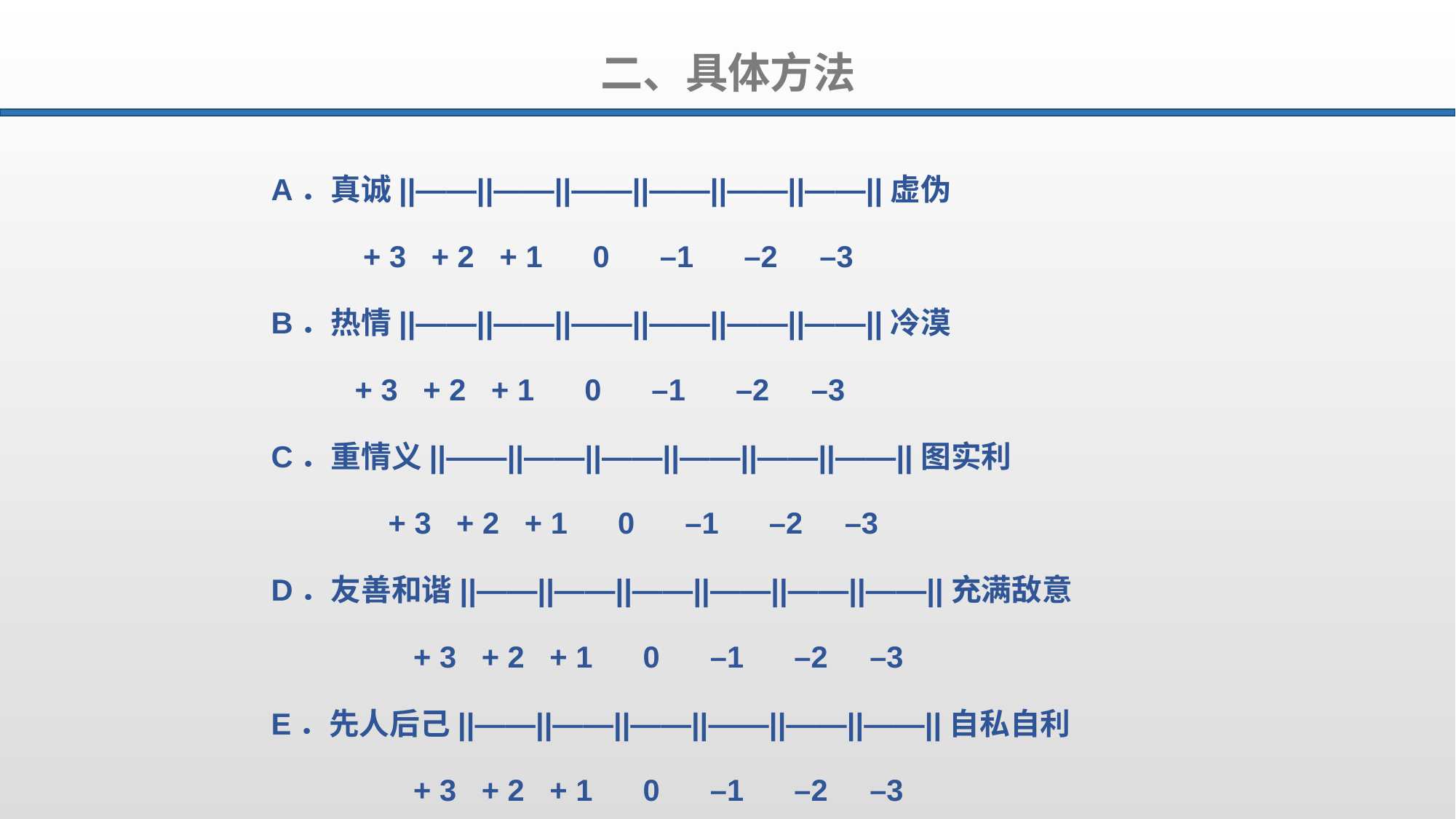

二、具体方法

A．真诚||——||——||——||——||——||——||虚伪
           + 3   + 2   + 1      0      –1      –2     –3
B．热情||——||——||——||——||——||——||冷漠
          + 3   + 2   + 1      0      –1      –2     –3
C．重情义||——||——||——||——||——||——||图实利
              + 3   + 2   + 1      0      –1      –2     –3
D．友善和谐||——||——||——||——||——||——||充满敌意
                 + 3   + 2   + 1      0      –1      –2     –3
E．先人后己||——||——||——||——||——||——||自私自利
                 + 3   + 2   + 1      0      –1      –2     –3